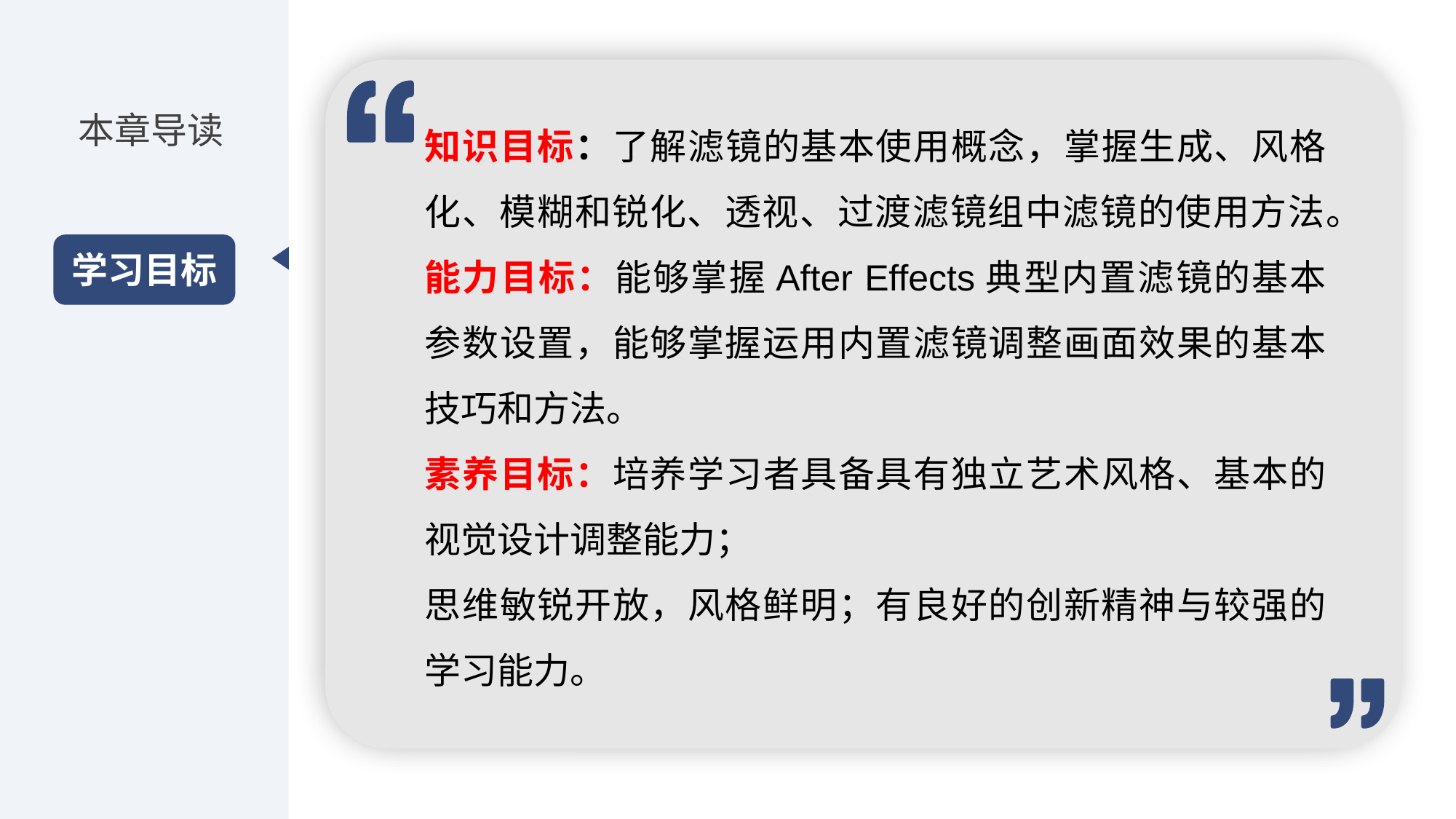

知识目标：了解滤镜的基本使用概念，掌握生成、风格化、模糊和锐化、透视、过渡滤镜组中滤镜的使用方法。
能力目标：能够掌握After Effects典型内置滤镜的基本参数设置，能够掌握运用内置滤镜调整画面效果的基本技巧和方法。
素养目标：培养学习者具备具有独立艺术风格、基本的视觉设计调整能力；
思维敏锐开放，风格鲜明；有良好的创新精神与较强的学习能力。
本章导读

学习目标